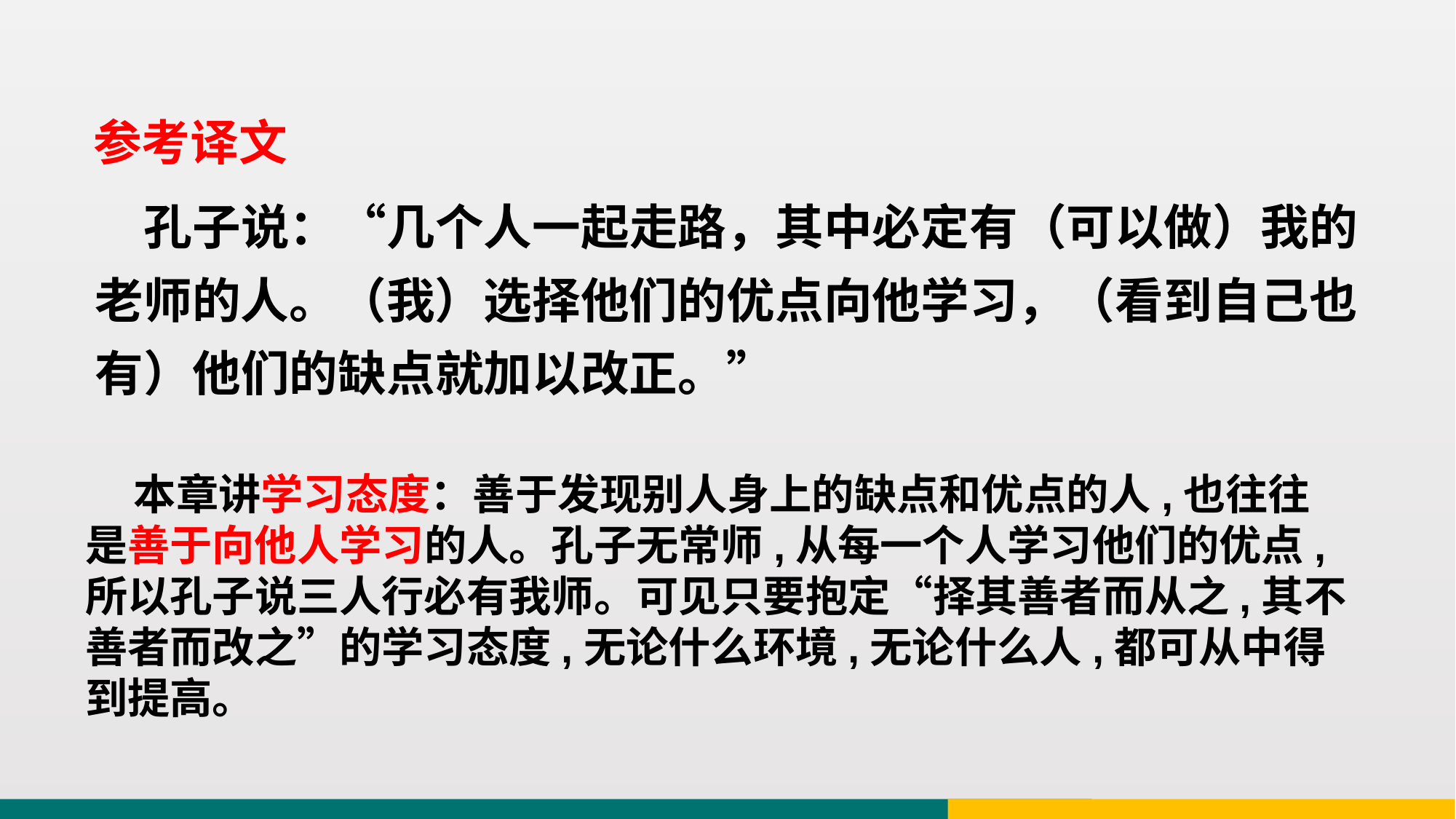

参考译文
    孔子说：“几个人一起走路，其中必定有（可以做）我的老师的人。（我）选择他们的优点向他学习，（看到自己也有）他们的缺点就加以改正。”
    本章讲学习态度：善于发现别人身上的缺点和优点的人,也往往是善于向他人学习的人。孔子无常师,从每一个人学习他们的优点,所以孔子说三人行必有我师。可见只要抱定“择其善者而从之,其不善者而改之”的学习态度,无论什么环境,无论什么人,都可从中得到提高。